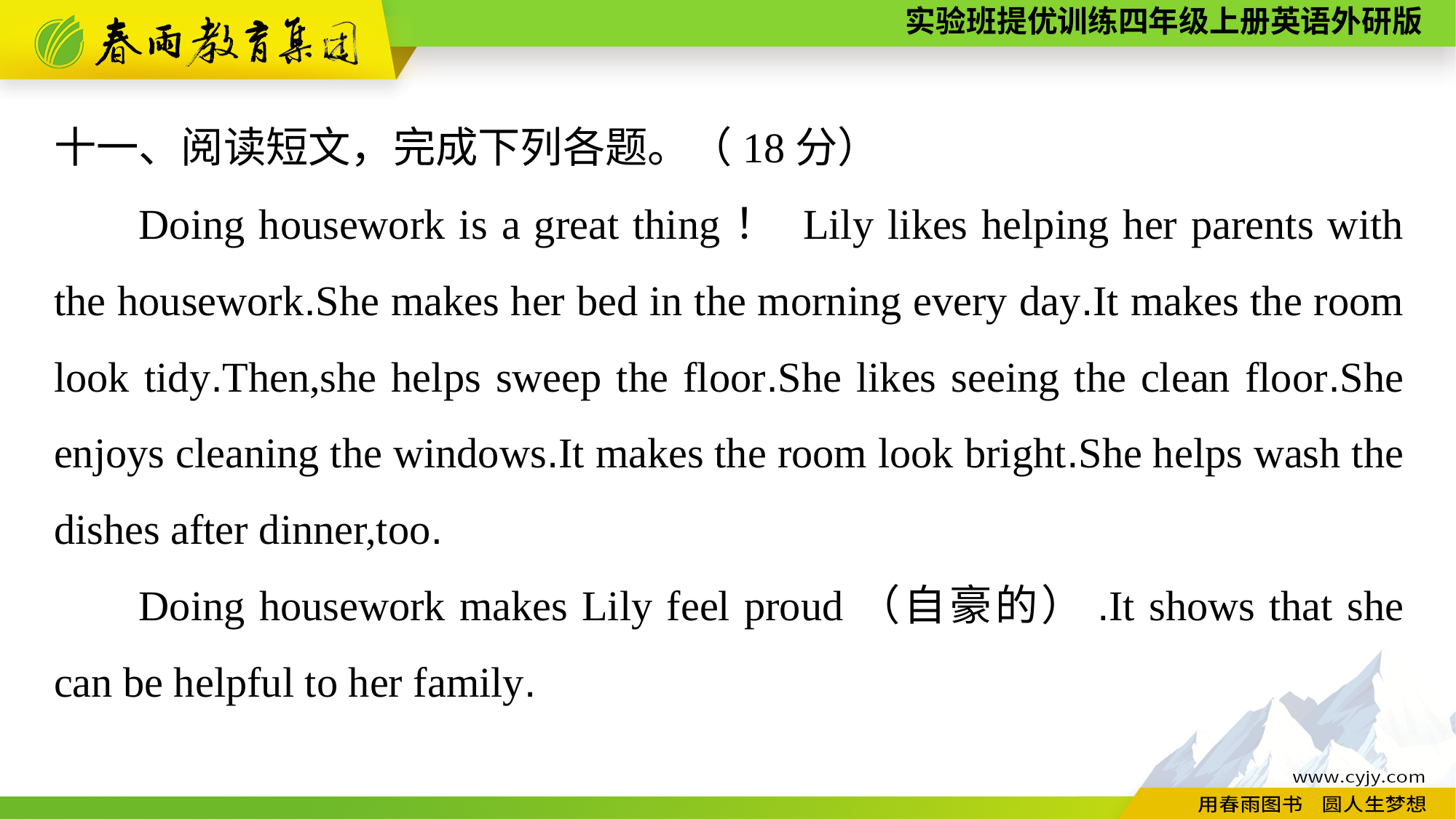

十一、阅读短文，完成下列各题。（18分）
Doing housework is a great thing！ Lily likes helping her parents with the housework.She makes her bed in the morning every day.It makes the room look tidy.Then,she helps sweep the floor.She likes seeing the clean floor.She enjoys cleaning the windows.It makes the room look bright.She helps wash the dishes after dinner,too.
Doing housework makes Lily feel proud（自豪的）.It shows that she can be helpful to her family.